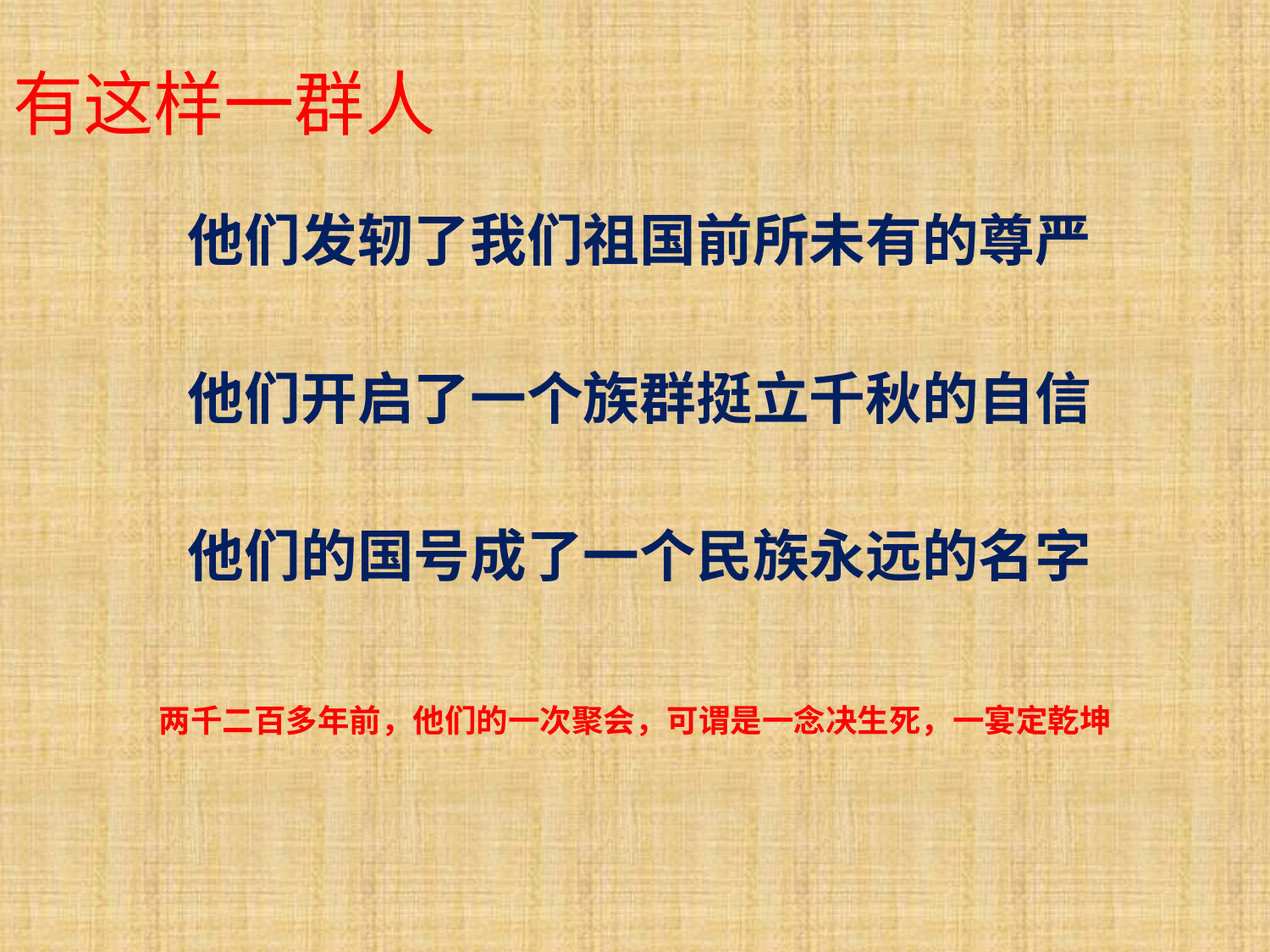

# 有这样一群人
他们发轫了我们祖国前所未有的尊严

他们开启了一个族群挺立千秋的自信

他们的国号成了一个民族永远的名字
两千二百多年前，他们的一次聚会，可谓是一念决生死，一宴定乾坤